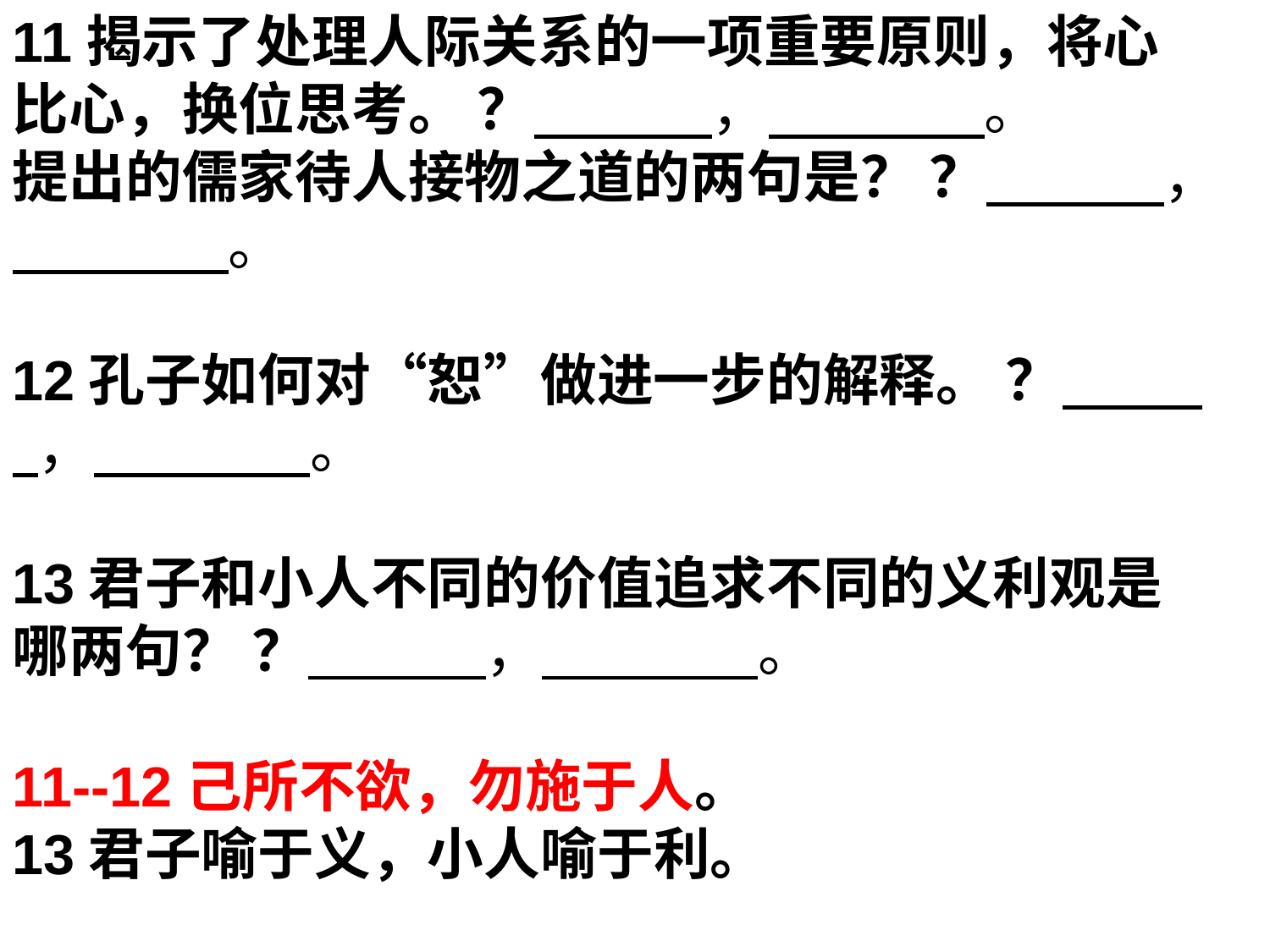

11揭示了处理人际关系的一项重要原则，将心比心，换位思考。 ？              ，                 。
提出的儒家待人接物之道的两句是？ ？              ，                 。

12孔子如何对“恕”做进一步的解释。 ？              ，                 。

13君子和小人不同的价值追求不同的义利观是哪两句？ ？              ，                 。

11--12己所不欲，勿施于人。
13君子喻于义，小人喻于利。